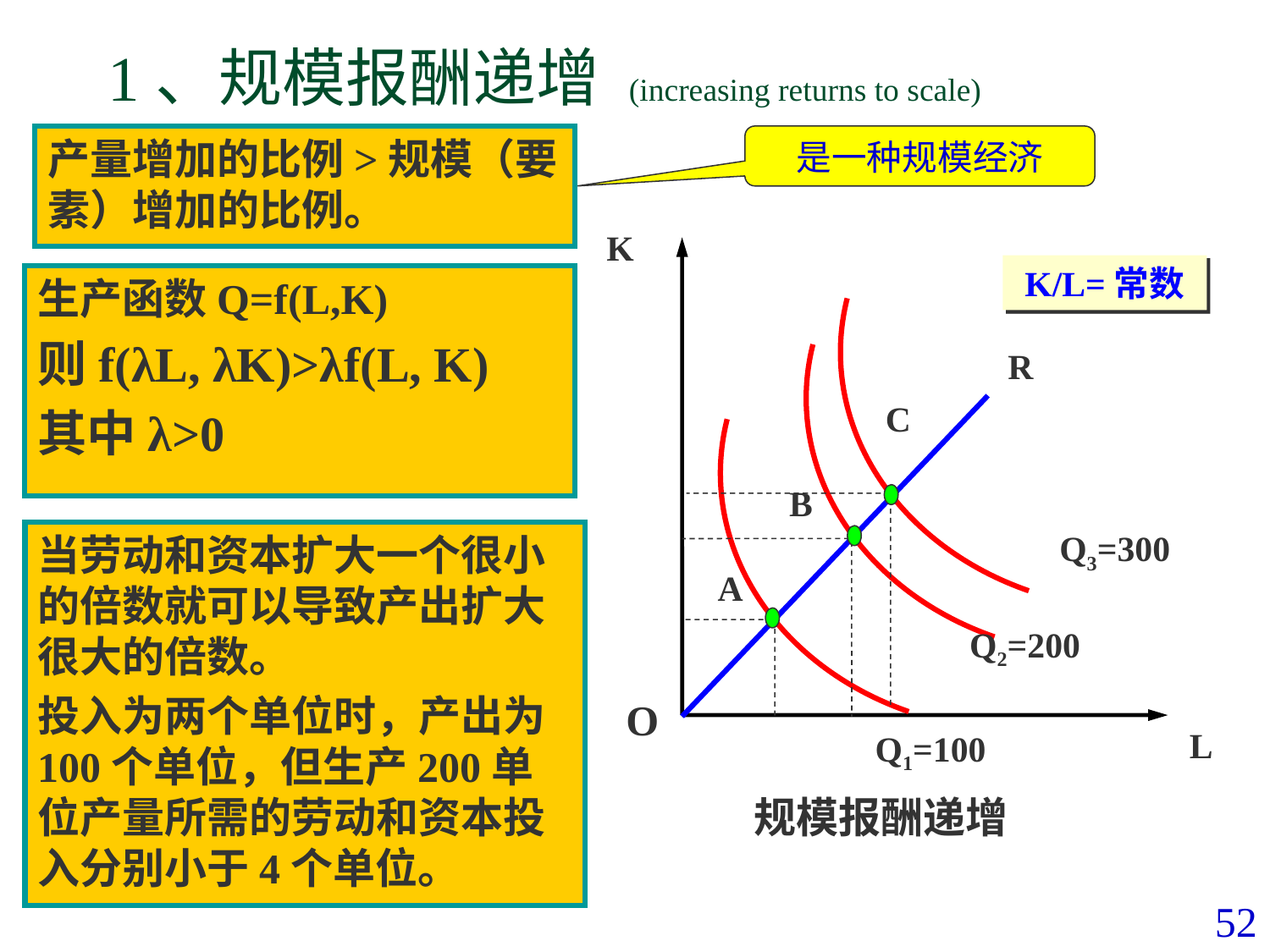

# 1、规模报酬递增 (increasing returns to scale)
产量增加的比例>规模（要素）增加的比例。
是一种规模经济
K

K/L=常数

R

C

B

Q3=300

A

Q2=200
O

L
Q1=100
生产函数Q=f(L,K)
则f(λL, λK)>λf(L, K)
其中λ>0
当劳动和资本扩大一个很小的倍数就可以导致产出扩大很大的倍数。
投入为两个单位时，产出为100个单位，但生产200单位产量所需的劳动和资本投入分别小于4个单位。
规模报酬递增
52